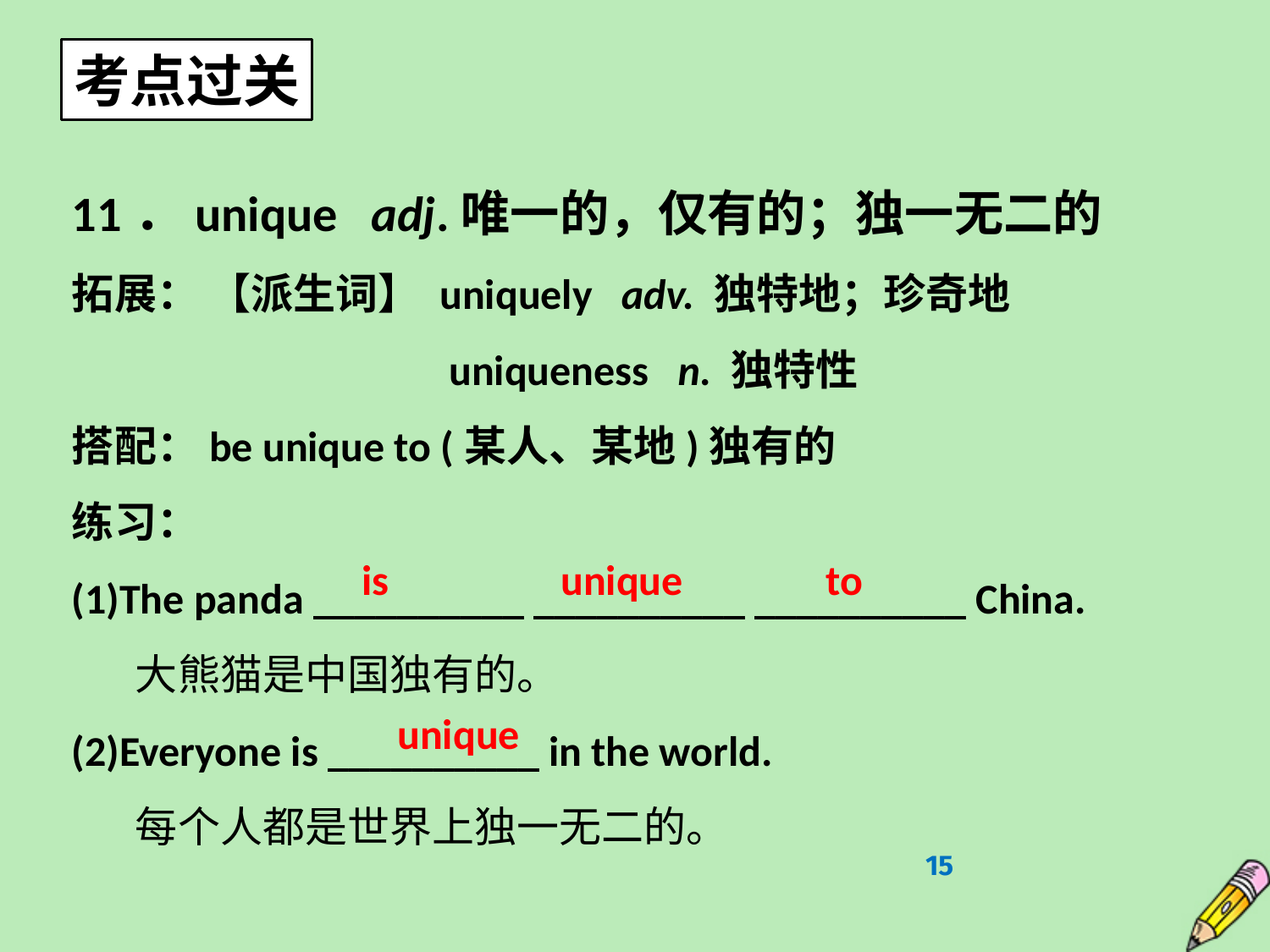

考点过关
11．unique   adj.唯一的，仅有的；独一无二的
拓展： 【派生词】 uniquely   adv. 独特地；珍奇地
                                　 uniqueness   n. 独特性
搭配：be unique to (某人、某地)独有的
练习：
(1)The panda __________ __________ __________ China.
大熊猫是中国独有的。
(2)Everyone is __________ in the world.
每个人都是世界上独一无二的。
is                  unique               to
unique
15